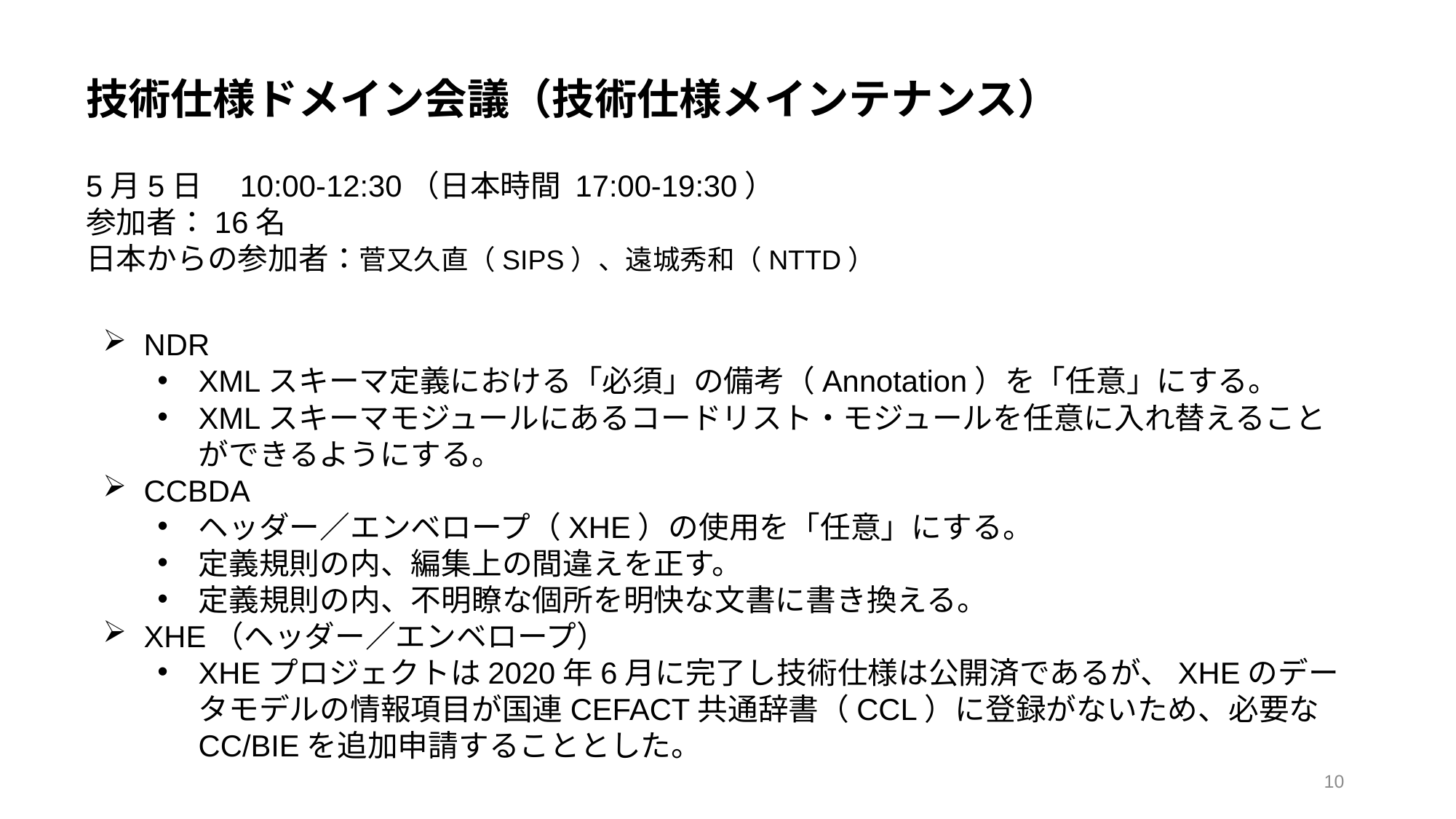

技術仕様ドメイン会議（技術仕様メインテナンス）
5月5日　10:00-12:30（日本時間 17:00-19:30）
参加者：16名
日本からの参加者：菅又久直（SIPS）、遠城秀和（NTTD）
NDR
XMLスキーマ定義における「必須」の備考（Annotation）を「任意」にする。
XMLスキーマモジュールにあるコードリスト・モジュールを任意に入れ替えることができるようにする。
CCBDA
ヘッダー／エンベロープ（XHE）の使用を「任意」にする。
定義規則の内、編集上の間違えを正す。
定義規則の内、不明瞭な個所を明快な文書に書き換える。
XHE（ヘッダー／エンベロープ）
XHEプロジェクトは2020年6月に完了し技術仕様は公開済であるが、XHEのデータモデルの情報項目が国連CEFACT共通辞書（CCL）に登録がないため、必要なCC/BIEを追加申請することとした。
10